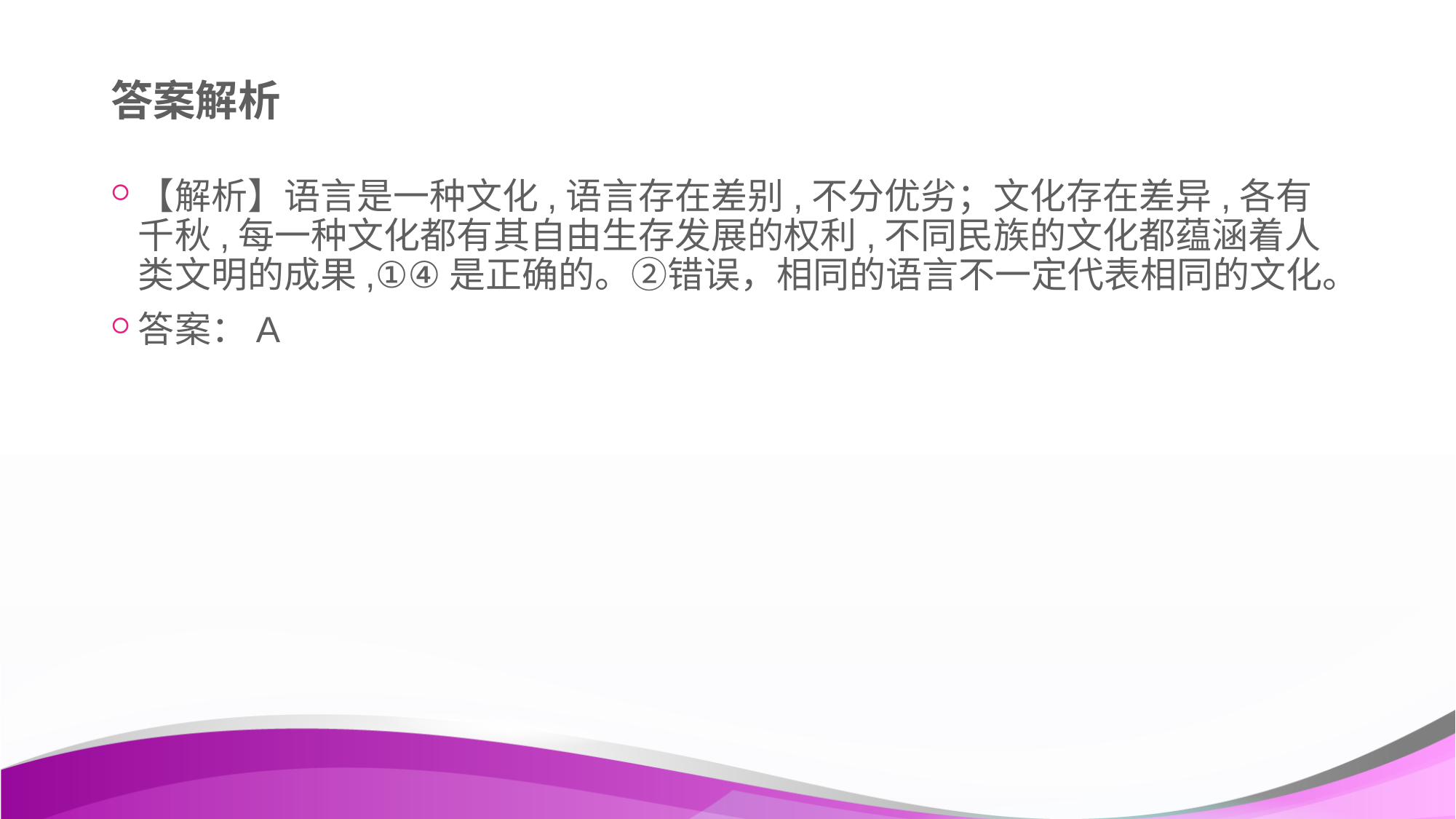

# 答案解析
【解析】语言是一种文化,语言存在差别,不分优劣；文化存在差异,各有千秋,每一种文化都有其自由生存发展的权利,不同民族的文化都蕴涵着人类文明的成果,①④是正确的。②错误，相同的语言不一定代表相同的文化。
答案：A